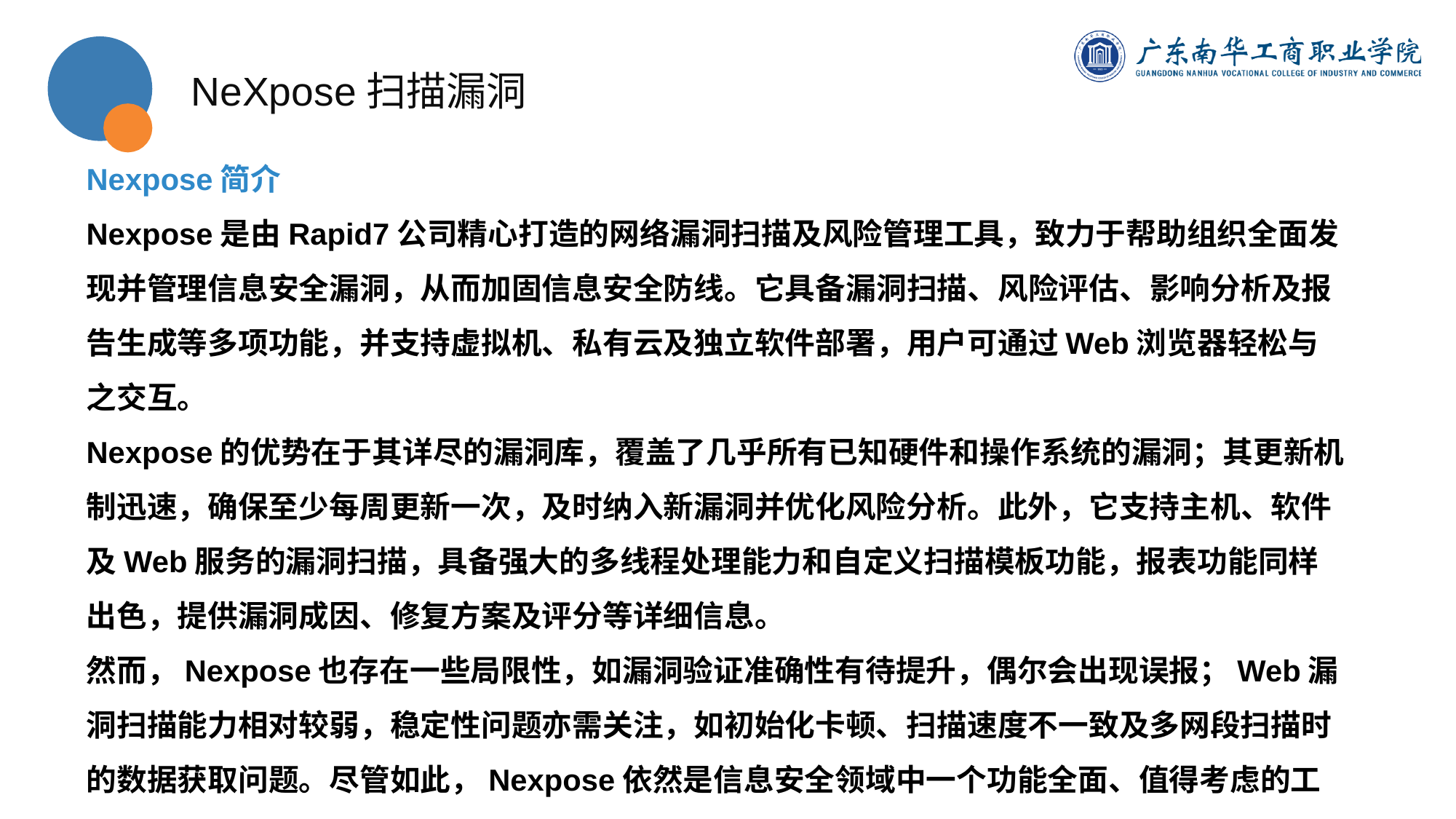

NeXpose扫描漏洞

Nexpose简介
Nexpose是由Rapid7公司精心打造的网络漏洞扫描及风险管理工具，致力于帮助组织全面发现并管理信息安全漏洞，从而加固信息安全防线。它具备漏洞扫描、风险评估、影响分析及报告生成等多项功能，并支持虚拟机、私有云及独立软件部署，用户可通过Web浏览器轻松与之交互。
Nexpose的优势在于其详尽的漏洞库，覆盖了几乎所有已知硬件和操作系统的漏洞；其更新机制迅速，确保至少每周更新一次，及时纳入新漏洞并优化风险分析。此外，它支持主机、软件及Web服务的漏洞扫描，具备强大的多线程处理能力和自定义扫描模板功能，报表功能同样出色，提供漏洞成因、修复方案及评分等详细信息。
然而，Nexpose也存在一些局限性，如漏洞验证准确性有待提升，偶尔会出现误报；Web漏洞扫描能力相对较弱，稳定性问题亦需关注，如初始化卡顿、扫描速度不一致及多网段扫描时的数据获取问题。尽管如此，Nexpose依然是信息安全领域中一个功能全面、值得考虑的工具。